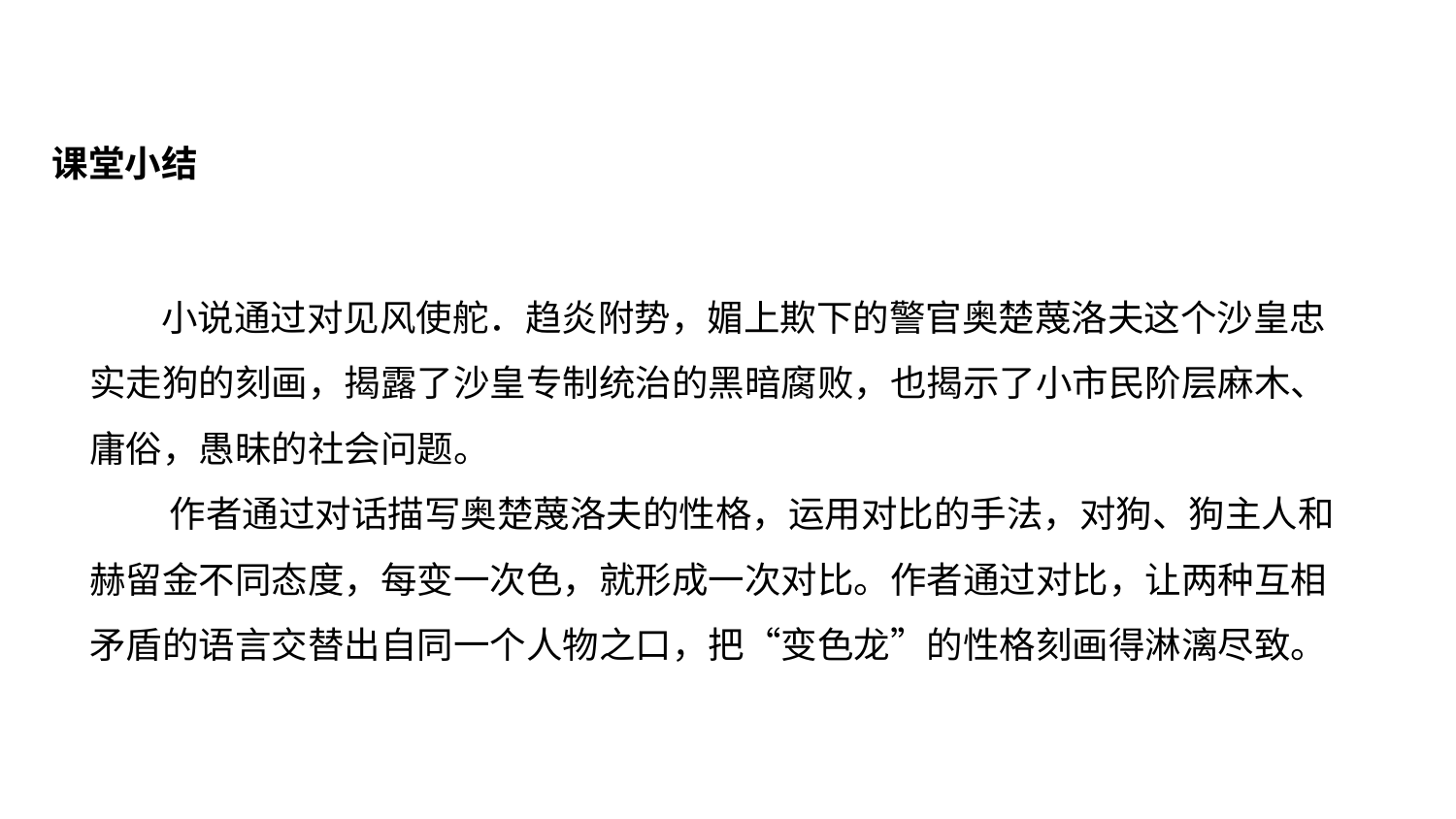

课堂小结
 小说通过对见风使舵．趋炎附势，媚上欺下的警官奥楚蔑洛夫这个沙皇忠实走狗的刻画，揭露了沙皇专制统治的黑暗腐败，也揭示了小市民阶层麻木、庸俗，愚昧的社会问题。
  作者通过对话描写奥楚蔑洛夫的性格，运用对比的手法，对狗、狗主人和赫留金不同态度，每变一次色，就形成一次对比。作者通过对比，让两种互相矛盾的语言交替出自同一个人物之口，把“变色龙”的性格刻画得淋漓尽致。